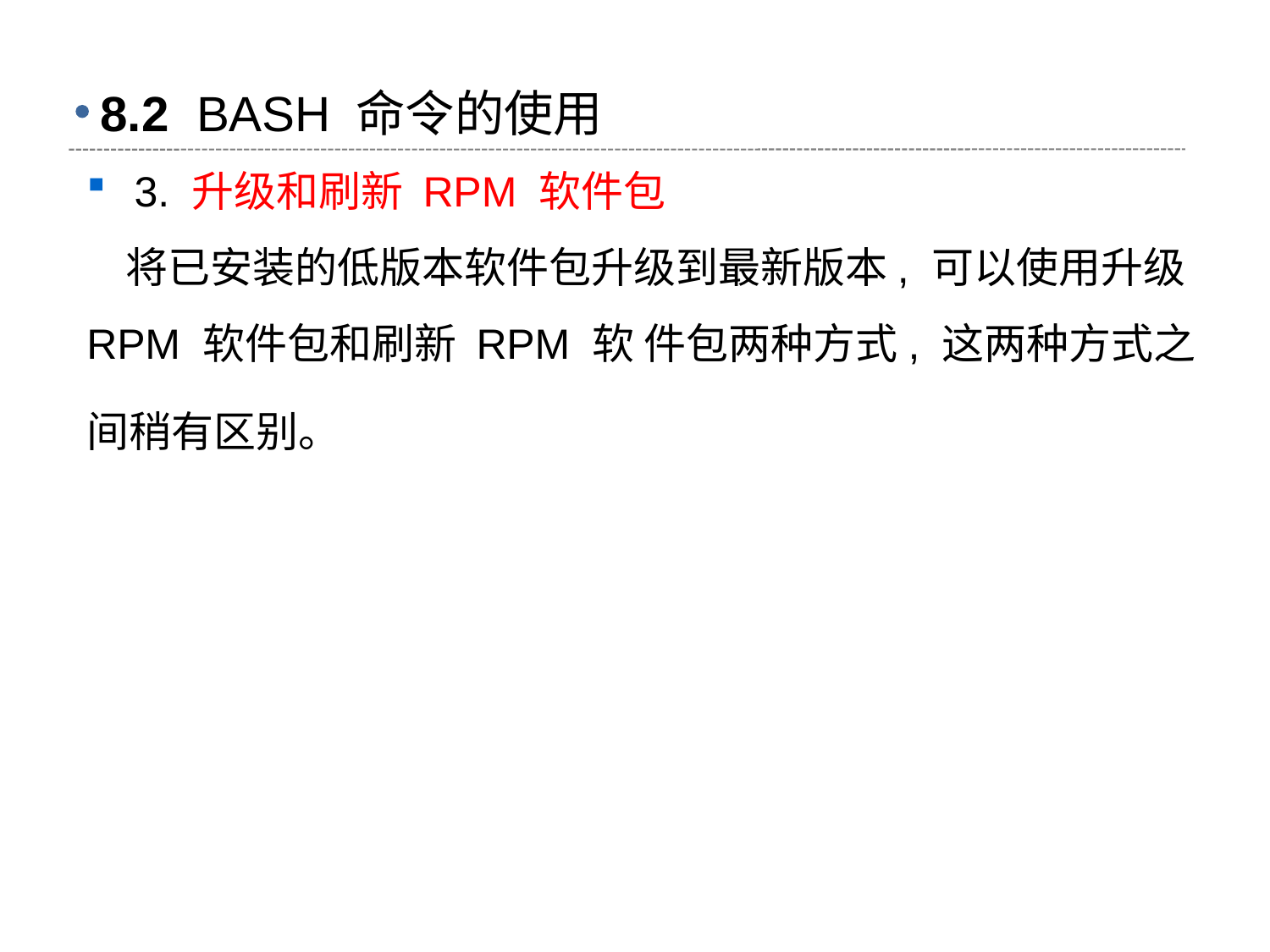

# 8.2  BASH 命令的使用

3. 升级和刷新 RPM 软件包
   将已安装的低版本软件包升级到最新版本, 可以使用升级 RPM 软件包和刷新 RPM 软 件包两种方式, 这两种方式之间稍有区别。